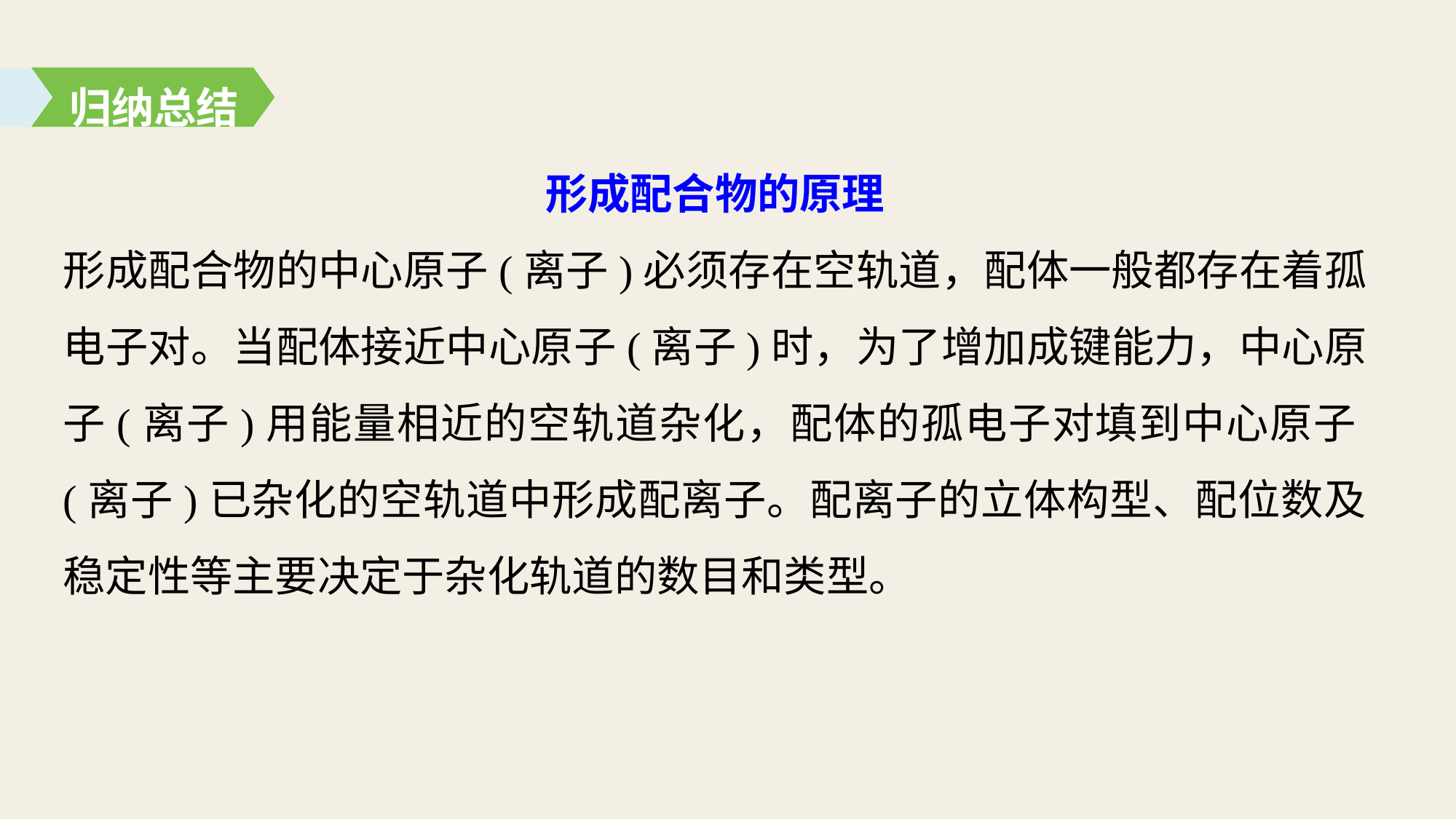

归纳总结

形成配合物的原理
形成配合物的中心原子(离子)必须存在空轨道，配体一般都存在着孤电子对。当配体接近中心原子(离子)时，为了增加成键能力，中心原子(离子)用能量相近的空轨道杂化，配体的孤电子对填到中心原子(离子)已杂化的空轨道中形成配离子。配离子的立体构型、配位数及稳定性等主要决定于杂化轨道的数目和类型。